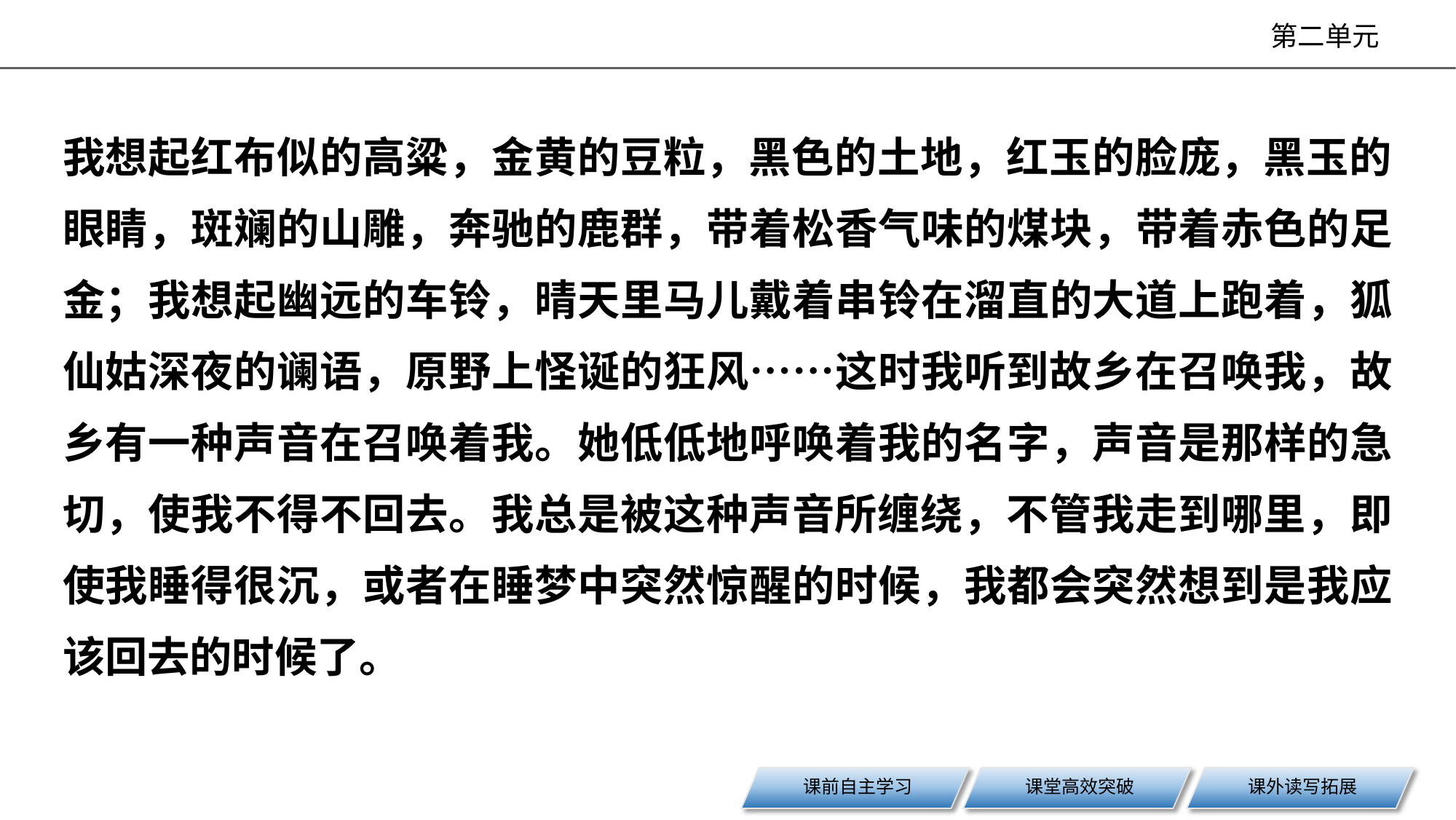

我想起红布似的高粱，金黄的豆粒，黑色的土地，红玉的脸庞，黑玉的眼睛，斑斓的山雕，奔驰的鹿群，带着松香气味的煤块，带着赤色的足金；我想起幽远的车铃，晴天里马儿戴着串铃在溜直的大道上跑着，狐仙姑深夜的谰语，原野上怪诞的狂风……这时我听到故乡在召唤我，故乡有一种声音在召唤着我。她低低地呼唤着我的名字，声音是那样的急切，使我不得不回去。我总是被这种声音所缠绕，不管我走到哪里，即使我睡得很沉，或者在睡梦中突然惊醒的时候，我都会突然想到是我应该回去的时候了。